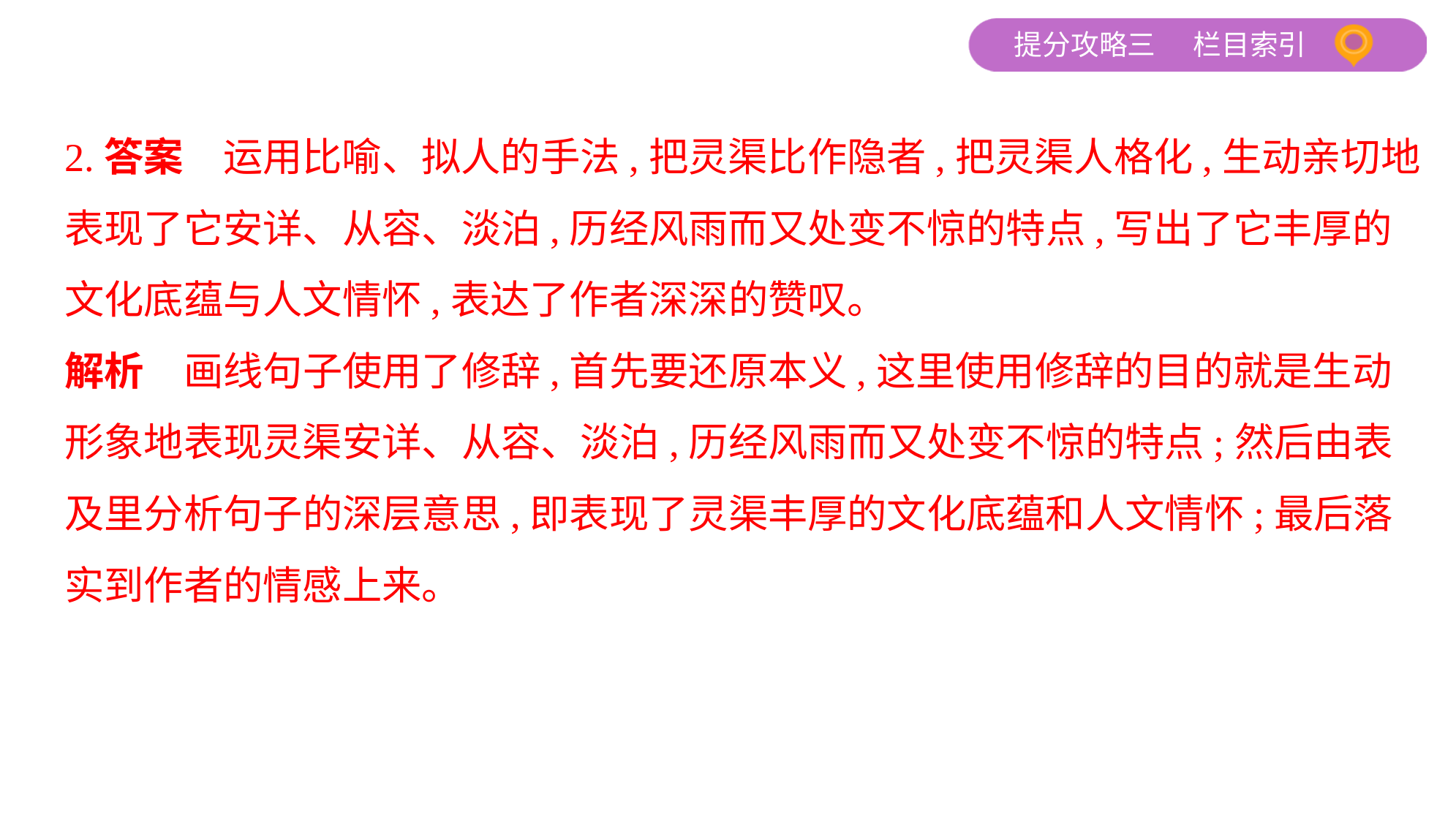

2.答案　运用比喻、拟人的手法,把灵渠比作隐者,把灵渠人格化,生动亲切地
表现了它安详、从容、淡泊,历经风雨而又处变不惊的特点,写出了它丰厚的
文化底蕴与人文情怀,表达了作者深深的赞叹。
解析　画线句子使用了修辞,首先要还原本义,这里使用修辞的目的就是生动
形象地表现灵渠安详、从容、淡泊,历经风雨而又处变不惊的特点;然后由表
及里分析句子的深层意思,即表现了灵渠丰厚的文化底蕴和人文情怀;最后落
实到作者的情感上来。